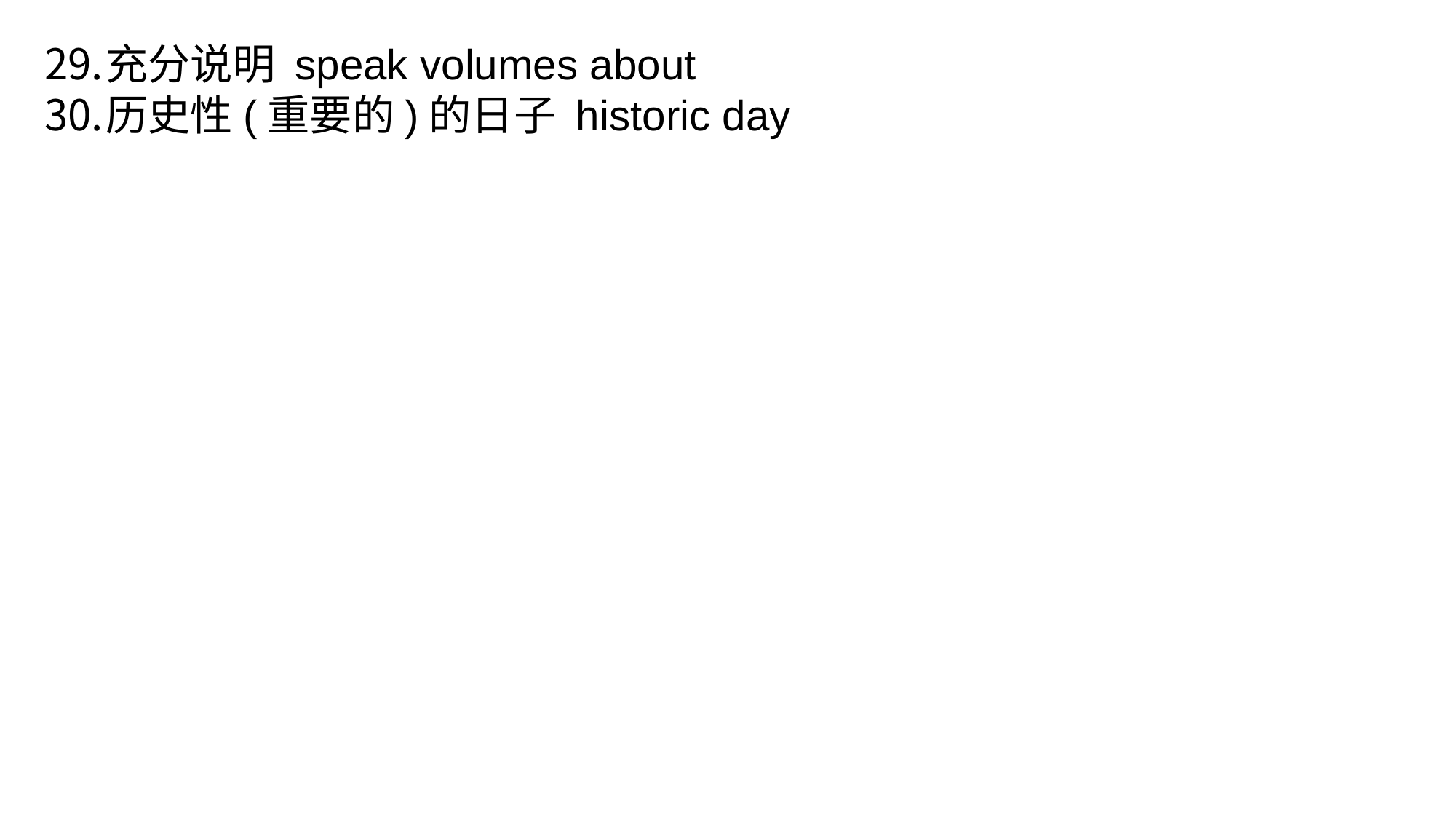

充分说明 speak volumes about
历史性(重要的)的日子 historic day